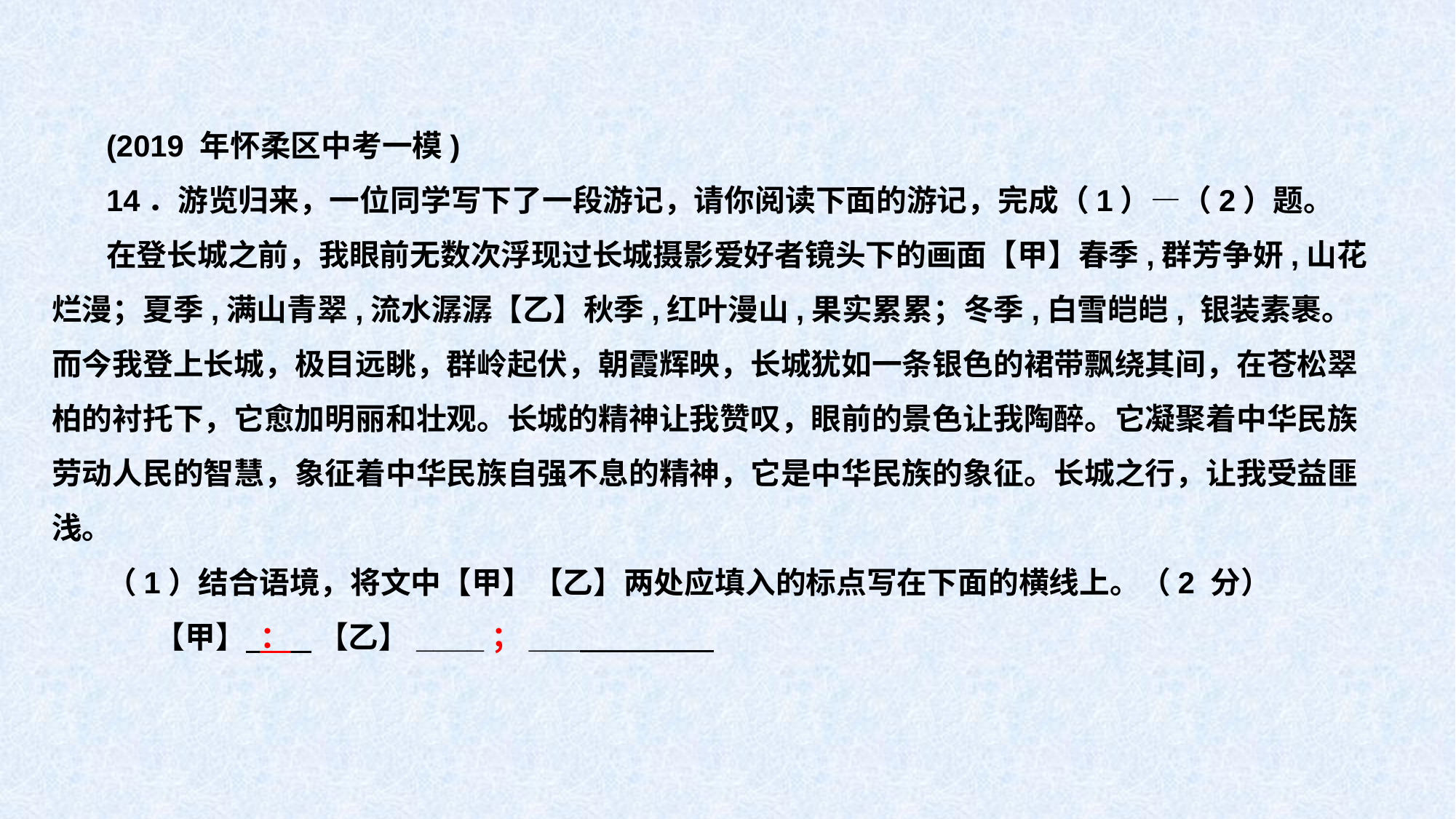

(2019 年怀柔区中考一模)
14．游览归来，一位同学写下了一段游记，请你阅读下面的游记，完成（1）—（2）题。
在登长城之前，我眼前无数次浮现过长城摄影爱好者镜头下的画面【甲】春季,群芳争妍,山花烂漫；夏季,满山青翠,流水潺潺【乙】秋季,红叶漫山,果实累累；冬季,白雪皑皑, 银装素裹。而今我登上长城，极目远眺，群岭起伏，朝霞辉映，长城犹如一条银色的裙带飘绕其间，在苍松翠柏的衬托下，它愈加明丽和壮观。长城的精神让我赞叹，眼前的景色让我陶醉。它凝聚着中华民族劳动人民的智慧，象征着中华民族自强不息的精神，它是中华民族的象征。长城之行，让我受益匪浅。
（1）结合语境，将文中【甲】【乙】两处应填入的标点写在下面的横线上。（2 分）
      【甲】  ：    【乙】____；___